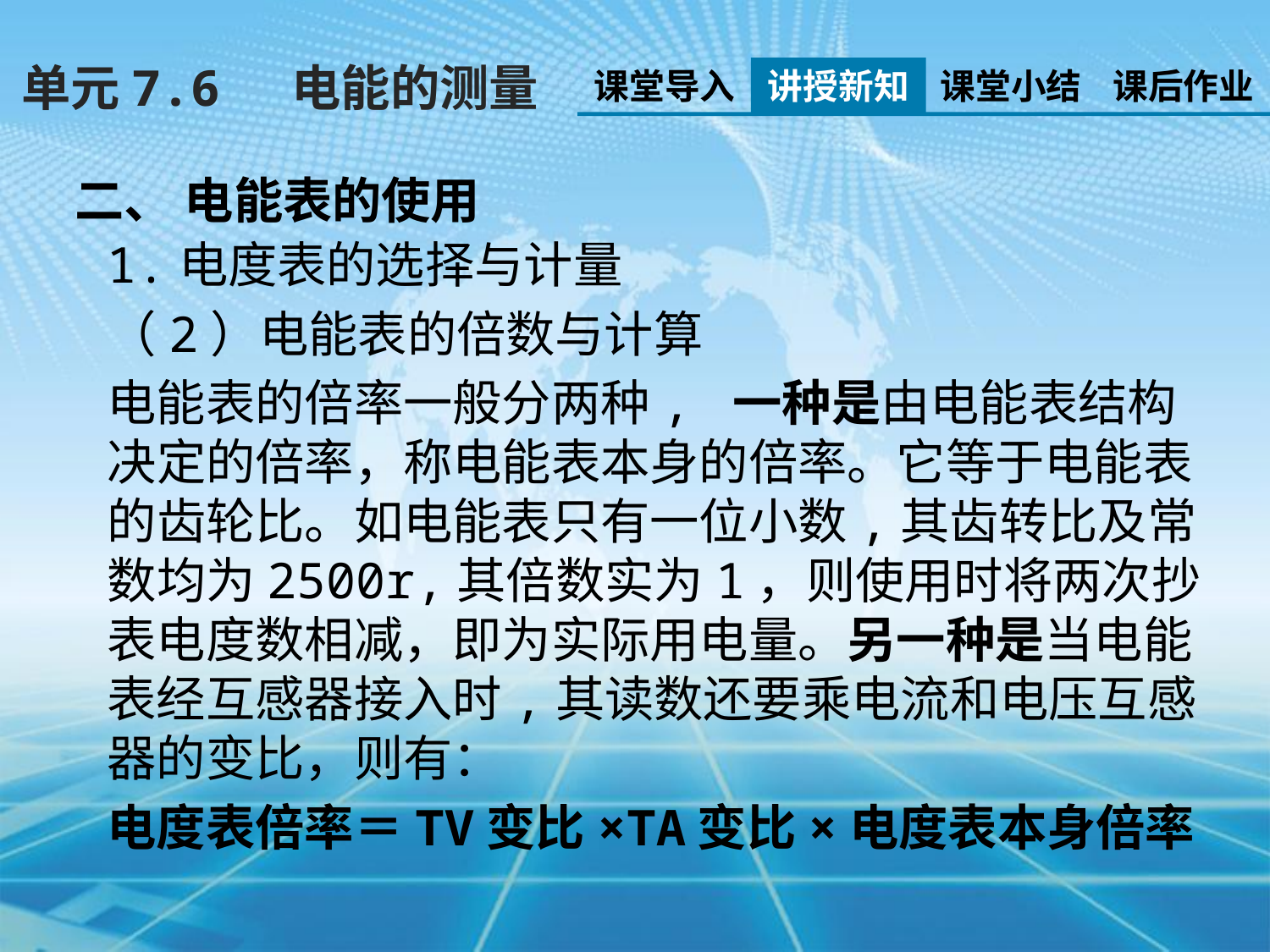

单元7.6  电能的测量
课堂导入
讲授新知
课堂小结
课后作业
二、 电能表的使用
1.电度表的选择与计量
（2）电能表的倍数与计算
电能表的倍率一般分两种, 一种是由电能表结构决定的倍率，称电能表本身的倍率。它等于电能表的齿轮比。如电能表只有一位小数,其齿转比及常数均为2500r,其倍数实为1，则使用时将两次抄表电度数相减，即为实际用电量。另一种是当电能表经互感器接入时,其读数还要乘电流和电压互感器的变比，则有：
电度表倍率＝TV变比×TA变比×电度表本身倍率